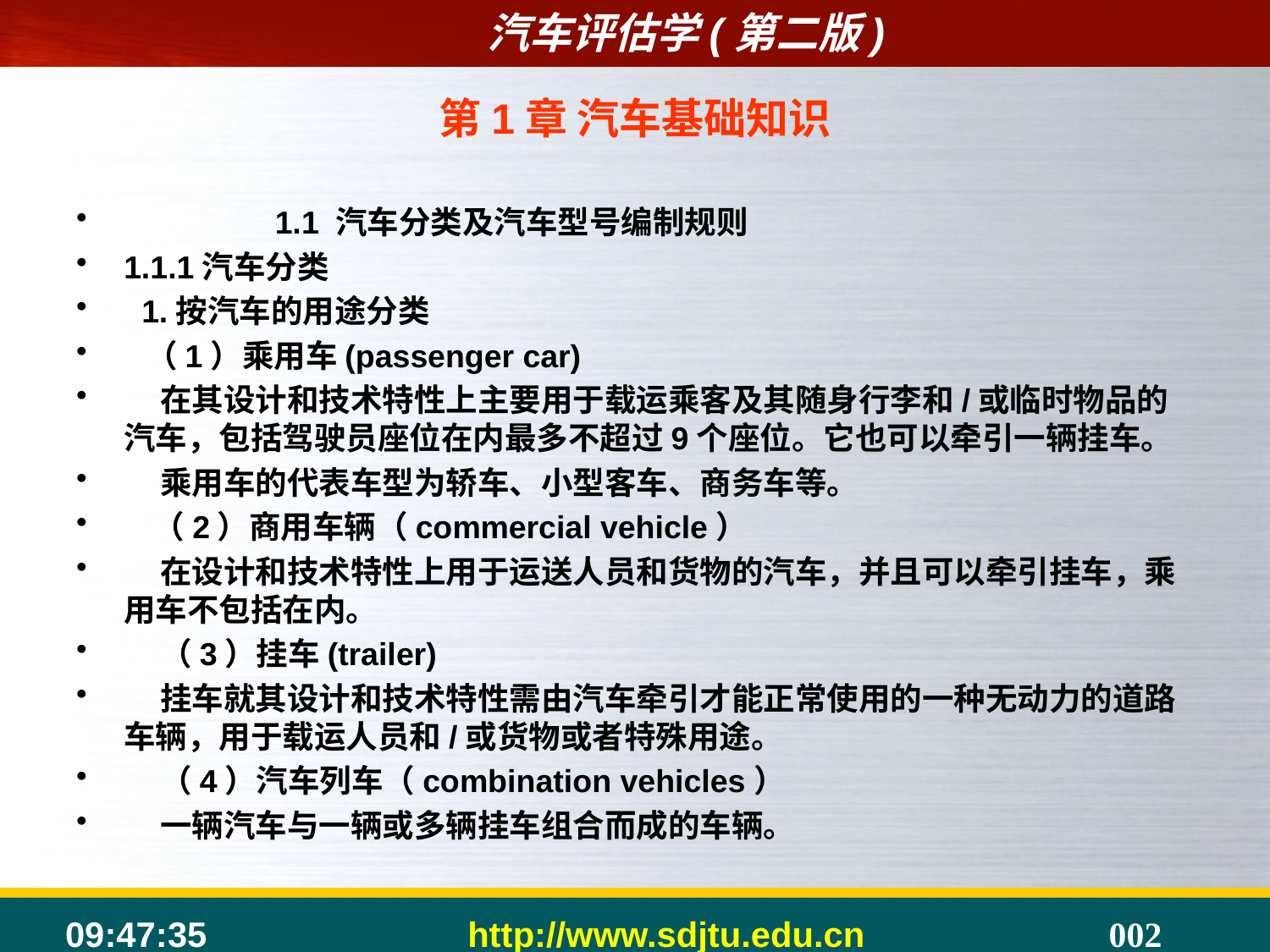

第1章 汽车基础知识
                 1.1 汽车分类及汽车型号编制规则
1.1.1汽车分类
  1.按汽车的用途分类
  （1）乘用车(passenger car)
    在其设计和技术特性上主要用于载运乘客及其随身行李和/或临时物品的汽车，包括驾驶员座位在内最多不超过9个座位。它也可以牵引一辆挂车。
    乘用车的代表车型为轿车、小型客车、商务车等。
   （2）商用车辆（commercial vehicle）
    在设计和技术特性上用于运送人员和货物的汽车，并且可以牵引挂车，乘用车不包括在内。
    （3）挂车(trailer)
    挂车就其设计和技术特性需由汽车牵引才能正常使用的一种无动力的道路车辆，用于载运人员和/或货物或者特殊用途。
    （4）汽车列车（combination vehicles）
    一辆汽车与一辆或多辆挂车组合而成的车辆。